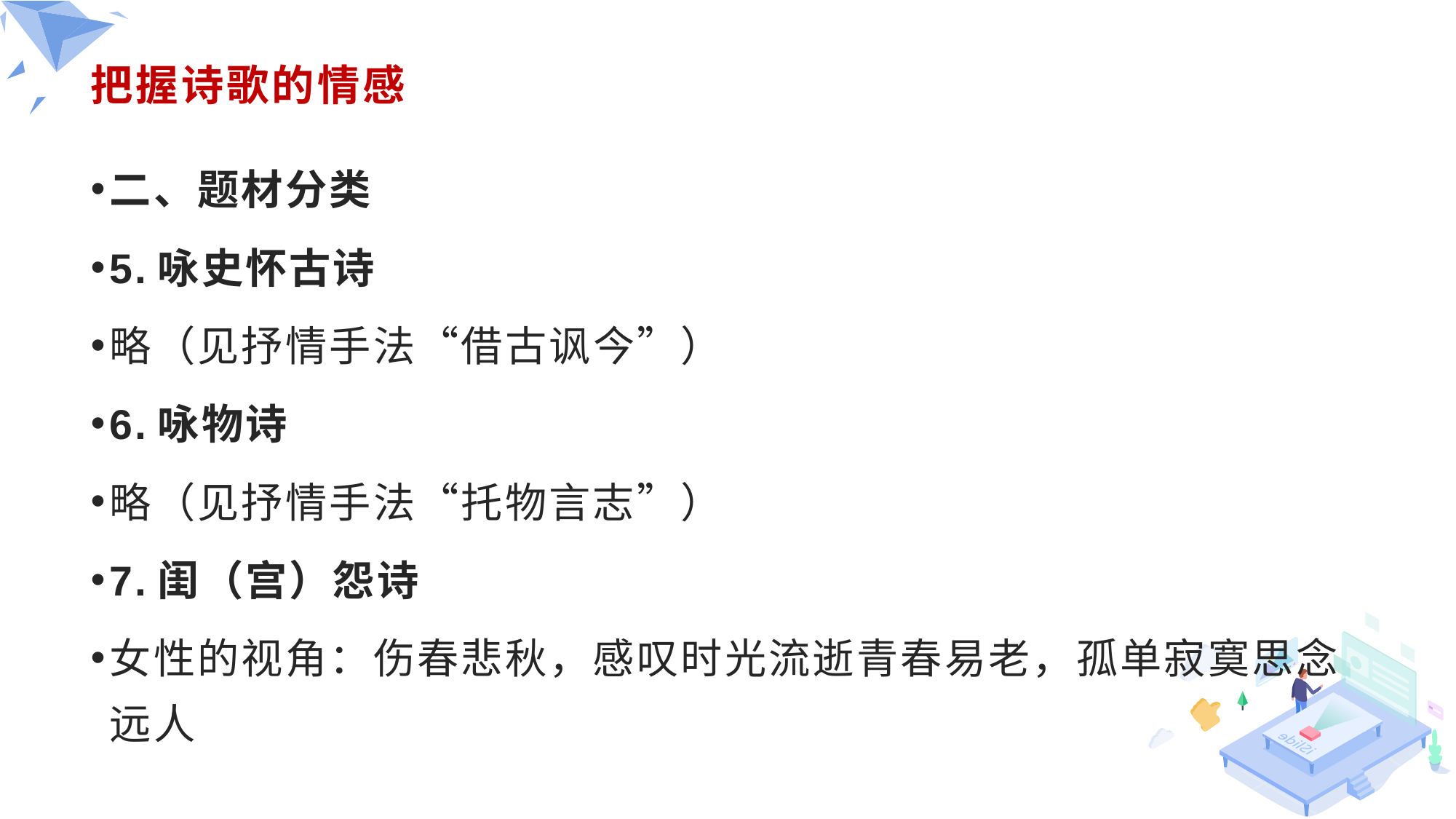

# 把握诗歌的情感
二、题材分类
5.咏史怀古诗
略（见抒情手法“借古讽今”）
6.咏物诗
略（见抒情手法“托物言志”）
7.闺（宫）怨诗
女性的视角：伤春悲秋，感叹时光流逝青春易老，孤单寂寞思念远人